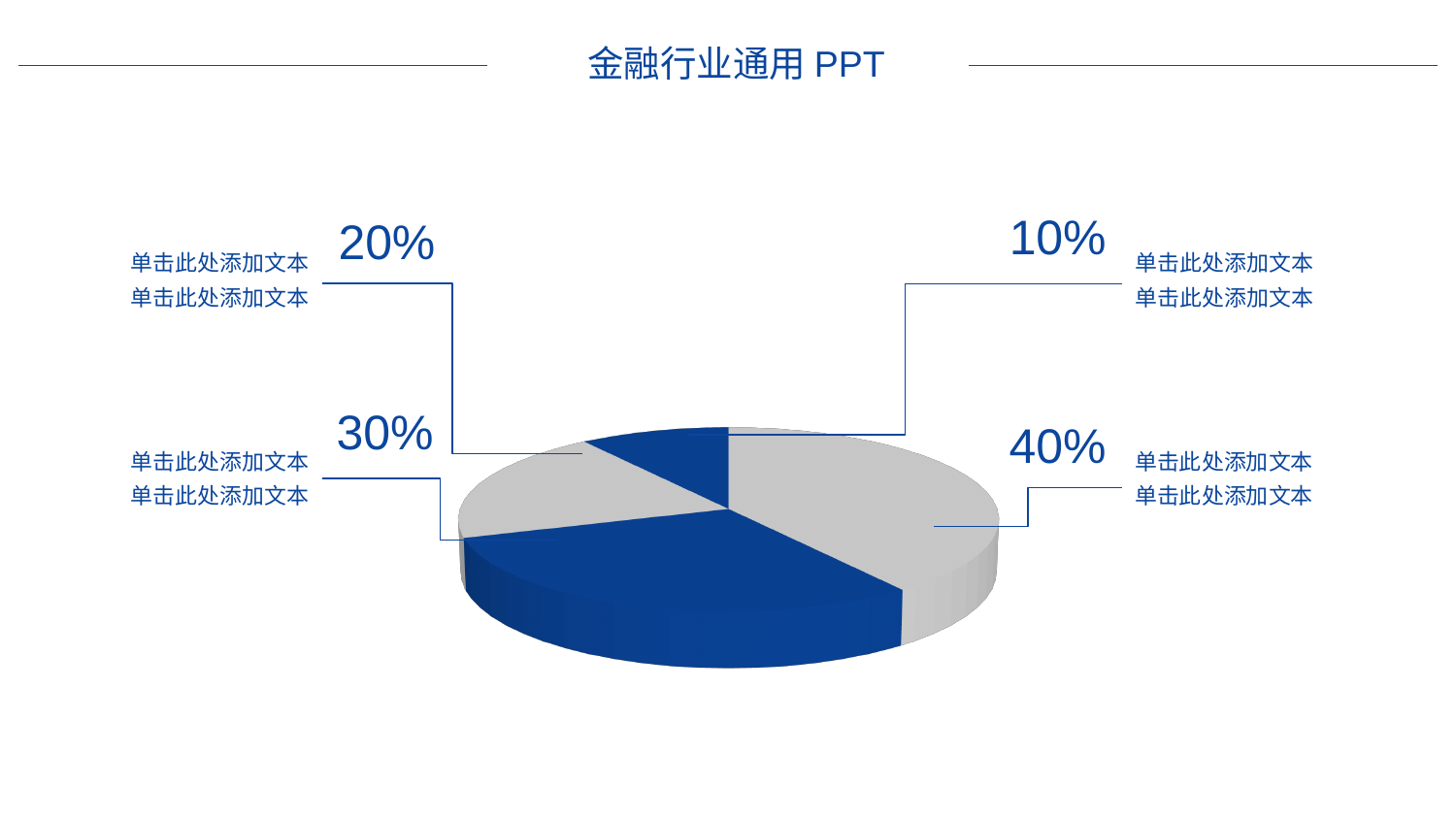

金融行业通用PPT
10%
20%
单击此处添加文本单击此处添加文本
单击此处添加文本单击此处添加文本

[unsupported chart]

30%
40%
单击此处添加文本单击此处添加文本
单击此处添加文本单击此处添加文本